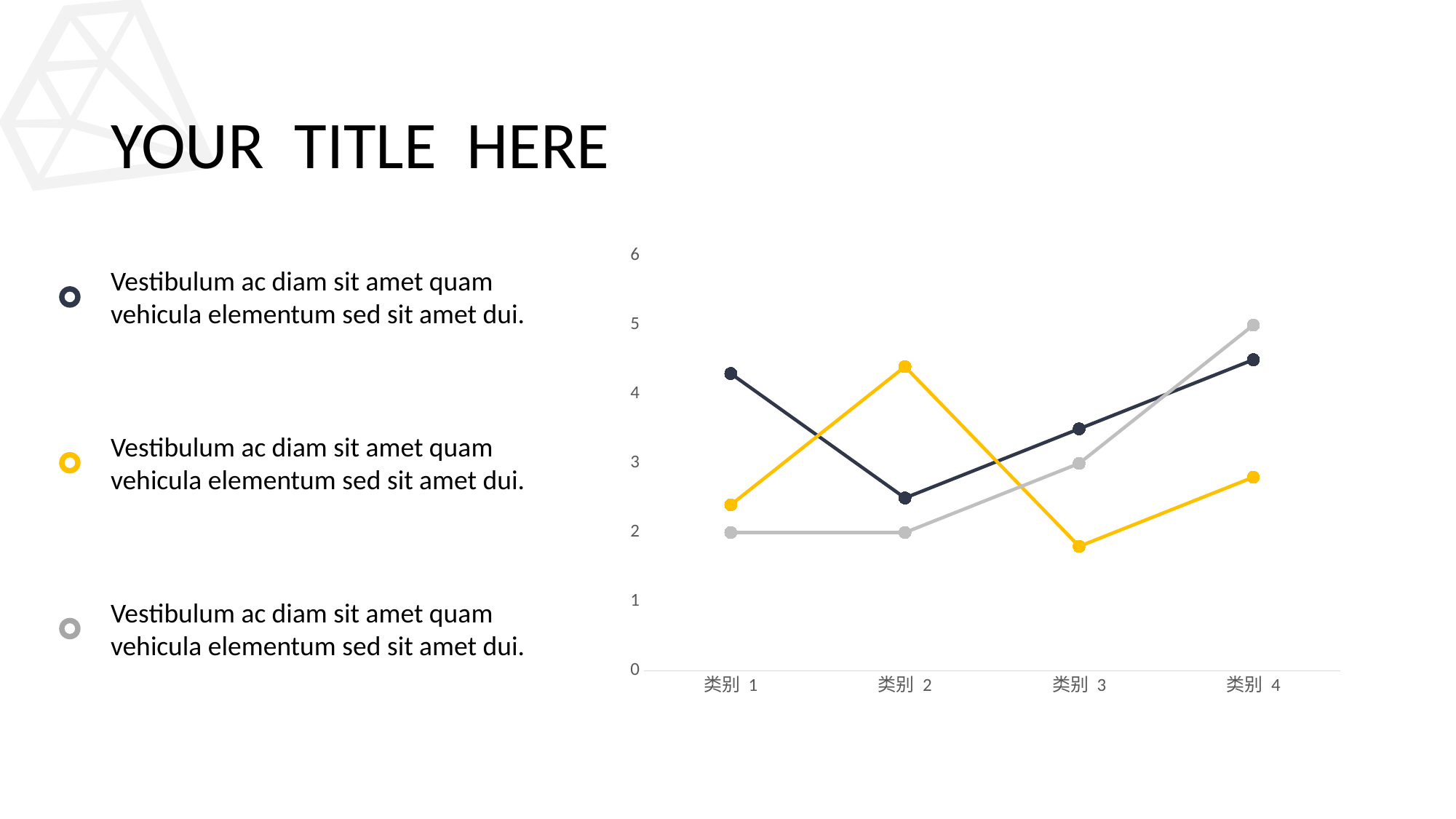

# YOUR  TITLE  HERE

### Chart

| Category | 系列 1 | 系列 2 | 系列 3 |
|---|---|---|---|
| 类别 1 | 4.3 | 2.4 | 2.0 |
| 类别 2 | 2.5 | 4.4 | 2.0 |
| 类别 3 | 3.5 | 1.8 | 3.0 |
| 类别 4 | 4.5 | 2.8 | 5.0 |
Vestibulum ac diam sit amet quam vehicula elementum sed sit amet dui.

Vestibulum ac diam sit amet quam vehicula elementum sed sit amet dui.

Vestibulum ac diam sit amet quam vehicula elementum sed sit amet dui.